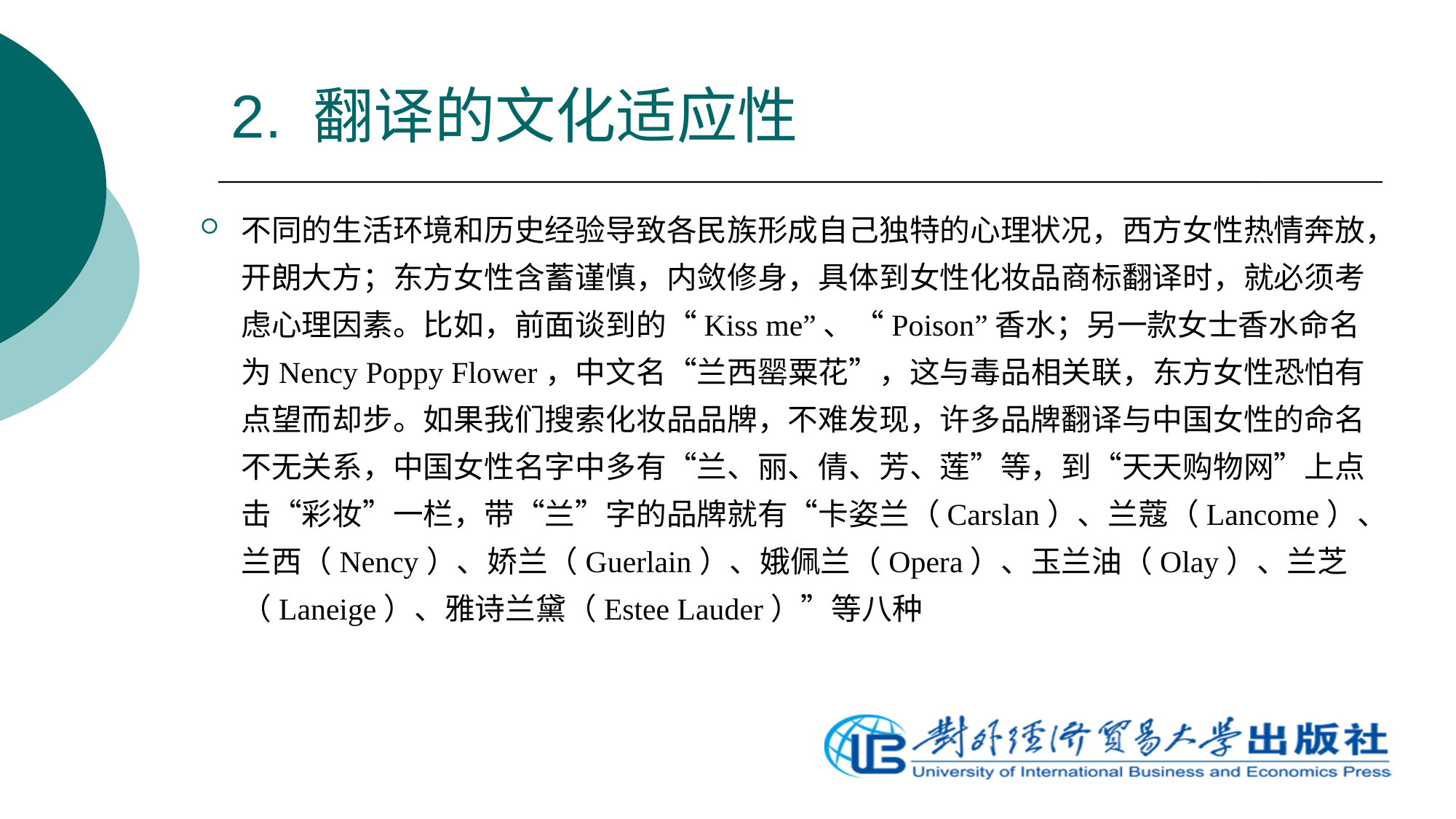

# 2. 翻译的文化适应性
不同的生活环境和历史经验导致各民族形成自己独特的心理状况，西方女性热情奔放，开朗大方；东方女性含蓄谨慎，内敛修身，具体到女性化妆品商标翻译时，就必须考虑心理因素。比如，前面谈到的“Kiss me”、“Poison”香水；另一款女士香水命名为Nency Poppy Flower，中文名“兰西罂粟花”，这与毒品相关联，东方女性恐怕有点望而却步。如果我们搜索化妆品品牌，不难发现，许多品牌翻译与中国女性的命名不无关系，中国女性名字中多有“兰、丽、倩、芳、莲”等，到“天天购物网”上点击“彩妆”一栏，带“兰”字的品牌就有“卡姿兰（Carslan）、兰蔻（Lancome）、兰西（Nency）、娇兰（Guerlain）、娥佩兰（Opera）、玉兰油（Olay）、兰芝（Laneige）、雅诗兰黛（Estee Lauder）”等八种